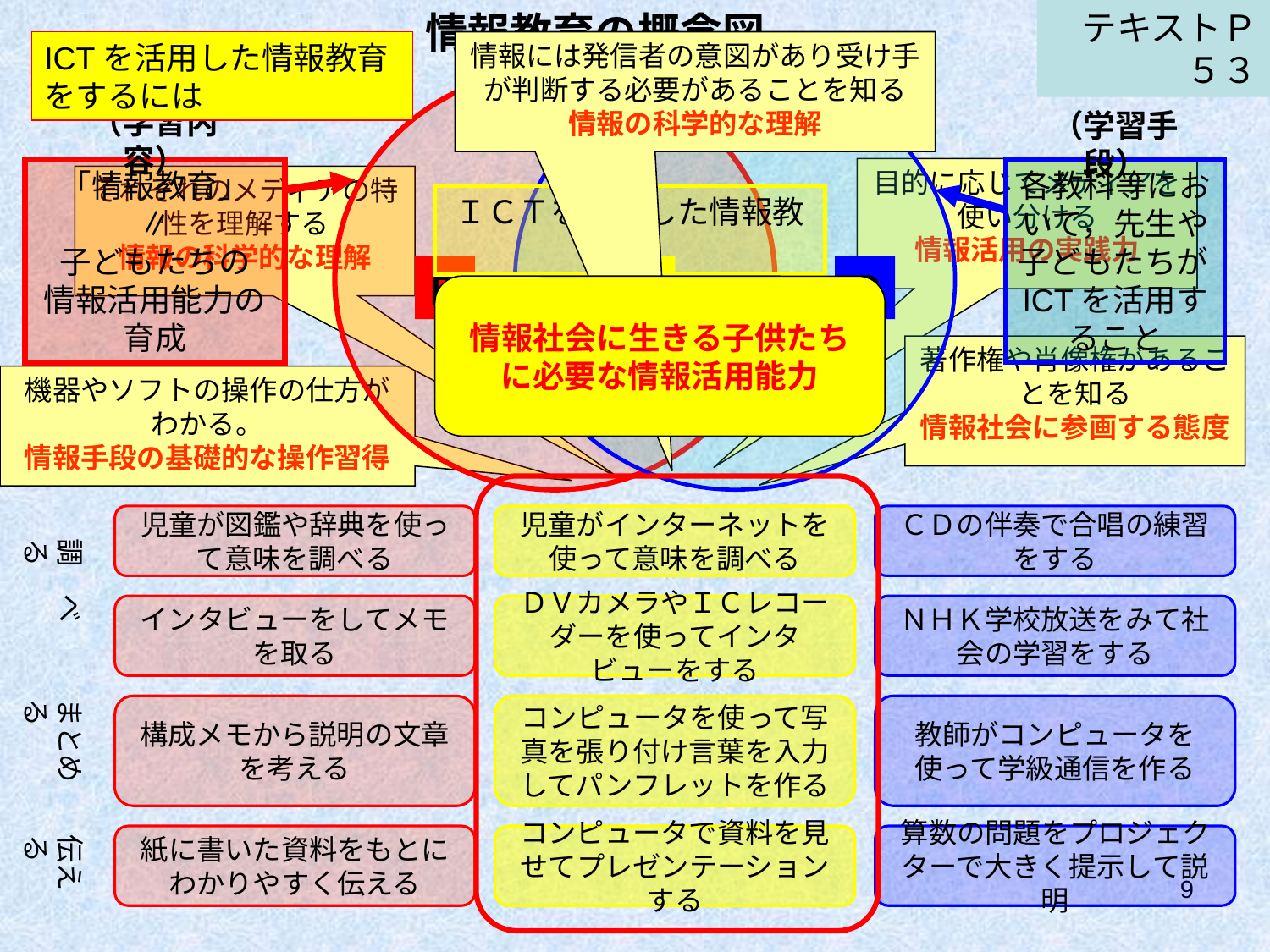

情報教育の概念図

（学習内容）
（学習手段）
「情報教育」
∥
子どもたちの
情報活用能力の育成
各教科等において，先生や子どもたちがICTを活用すること

B
A
C
ＩＣＴを活用した情報教育
テキストＰ５３
ICTを活用した情報教育
をするには
情報には発信者の意図があり受け手が判断する必要があることを知る
情報の科学的な理解
目的に応じてメディアを使い分ける
情報活用の実践力
それぞれのメディアの特性を理解する
情報の科学的な理解
情報社会に生きる子供たちに必要な情報活用能力
著作権や肖像権があることを知る
情報社会に参画する態度
機器やソフトの操作の仕方がわかる。
情報手段の基礎的な操作習得

児童が図鑑や辞典を使って意味を調べる
児童がインターネットを使って意味を調べる
ＣＤの伴奏で合唱の練習をする
インタビューをしてメモを取る
ＤＶカメラやＩＣレコーダーを使ってインタビューをする
ＮＨＫ学校放送をみて社会の学習をする
構成メモから説明の文章を考える
コンピュータを使って写真を張り付け言葉を入力してパンフレットを作る
教師がコンピュータを使って学級通信を作る
紙に書いた資料をもとにわかりやすく伝える
コンピュータで資料を見せてプレゼンテーションする
算数の問題をプロジェクターで大きく提示して説明
調　べ　る
まとめる
伝える
9